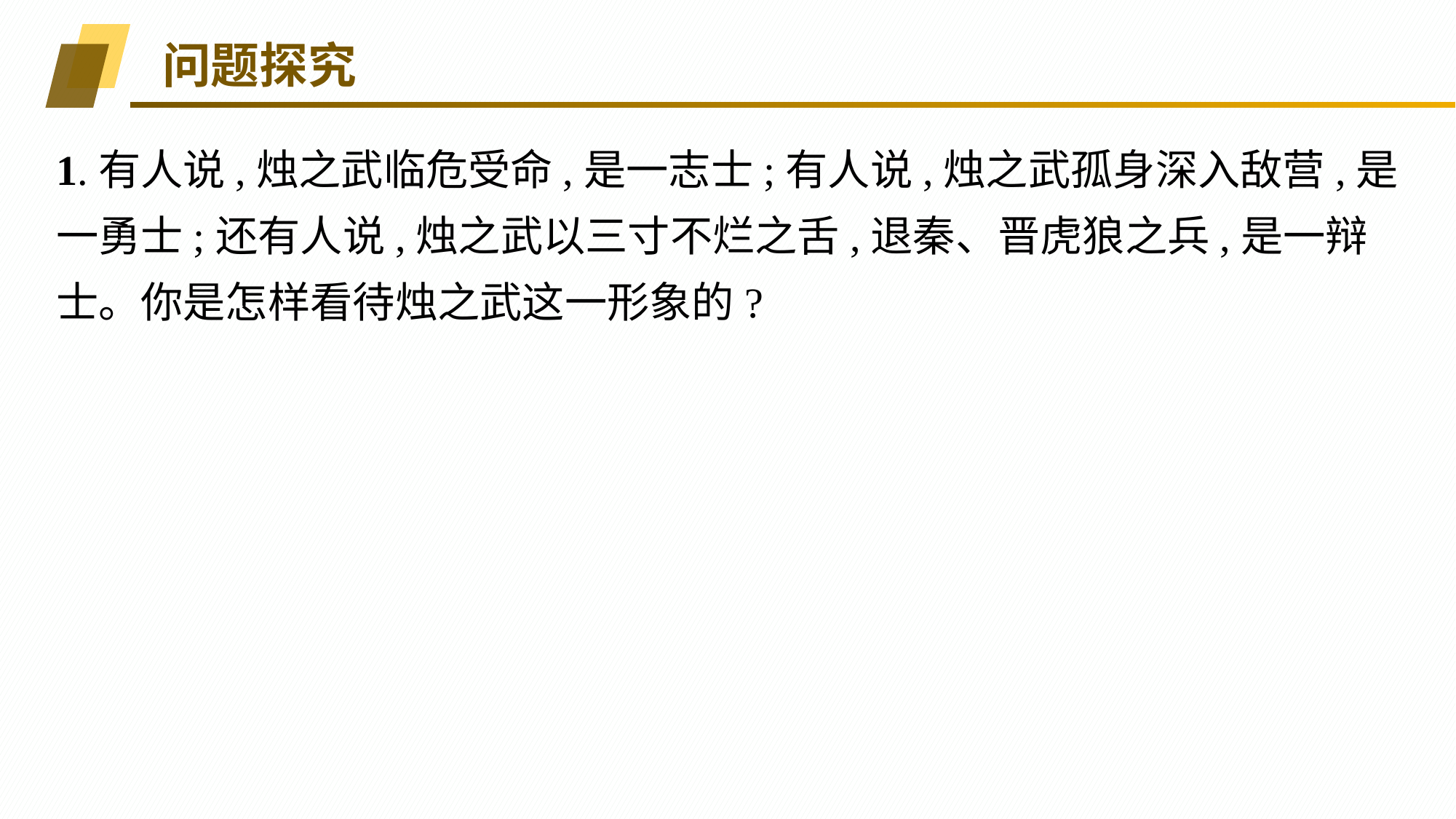

问题探究
1.有人说,烛之武临危受命,是一志士;有人说,烛之武孤身深入敌营,是一勇士;还有人说,烛之武以三寸不烂之舌,退秦、晋虎狼之兵,是一辩士。你是怎样看待烛之武这一形象的?